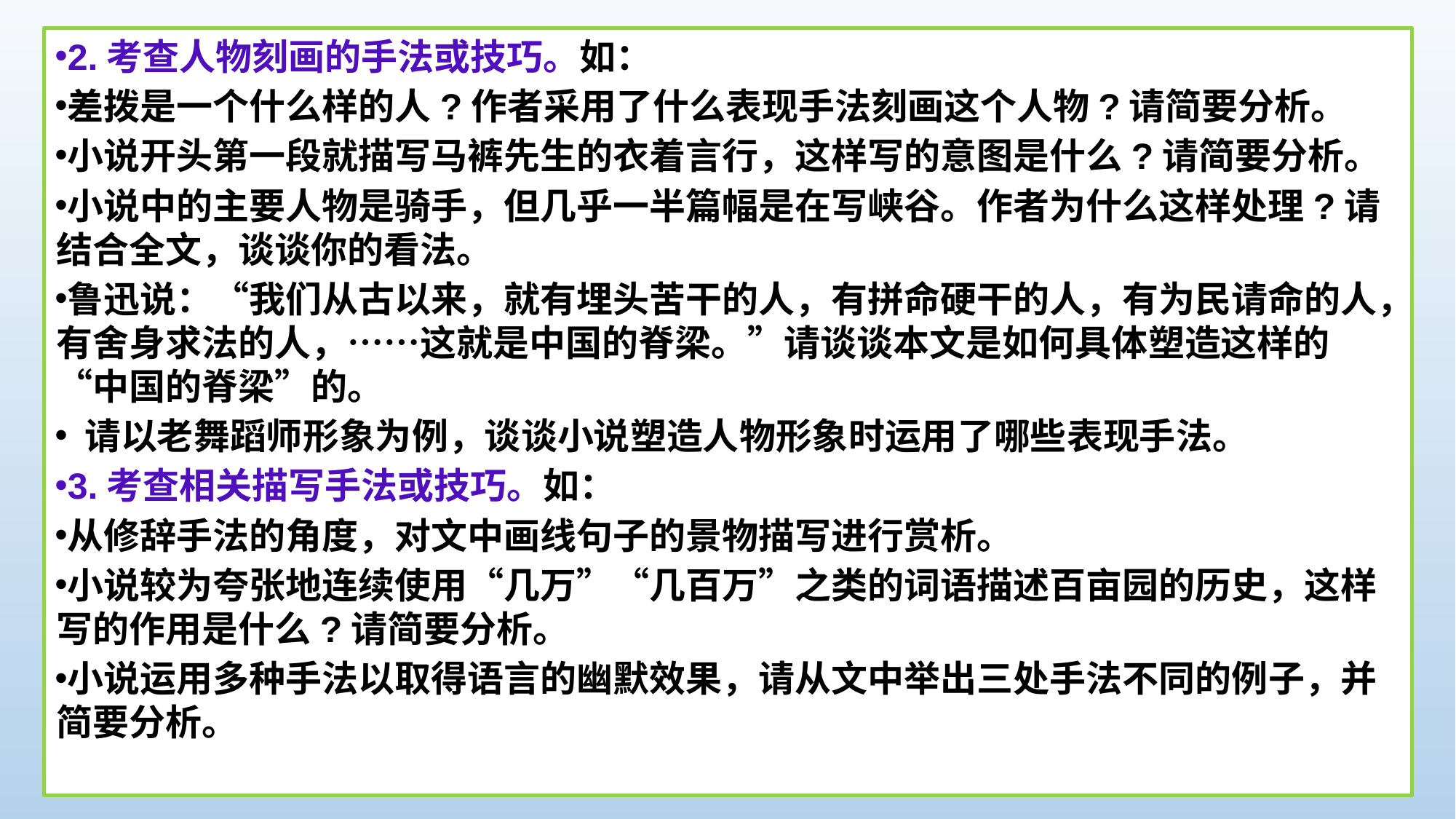

2.考查人物刻画的手法或技巧。如：
差拨是一个什么样的人?作者采用了什么表现手法刻画这个人物?请简要分析。
小说开头第一段就描写马裤先生的衣着言行，这样写的意图是什么?请简要分析。
小说中的主要人物是骑手，但几乎一半篇幅是在写峡谷。作者为什么这样处理?请结合全文，谈谈你的看法。
鲁迅说：“我们从古以来，就有埋头苦干的人，有拼命硬干的人，有为民请命的人，有舍身求法的人，……这就是中国的脊梁。”请谈谈本文是如何具体塑造这样的“中国的脊梁”的。
 请以老舞蹈师形象为例，谈谈小说塑造人物形象时运用了哪些表现手法。
3.考查相关描写手法或技巧。如：
从修辞手法的角度，对文中画线句子的景物描写进行赏析。
小说较为夸张地连续使用“几万”“几百万”之类的词语描述百亩园的历史，这样写的作用是什么?请简要分析。
小说运用多种手法以取得语言的幽默效果，请从文中举出三处手法不同的例子，并简要分析。